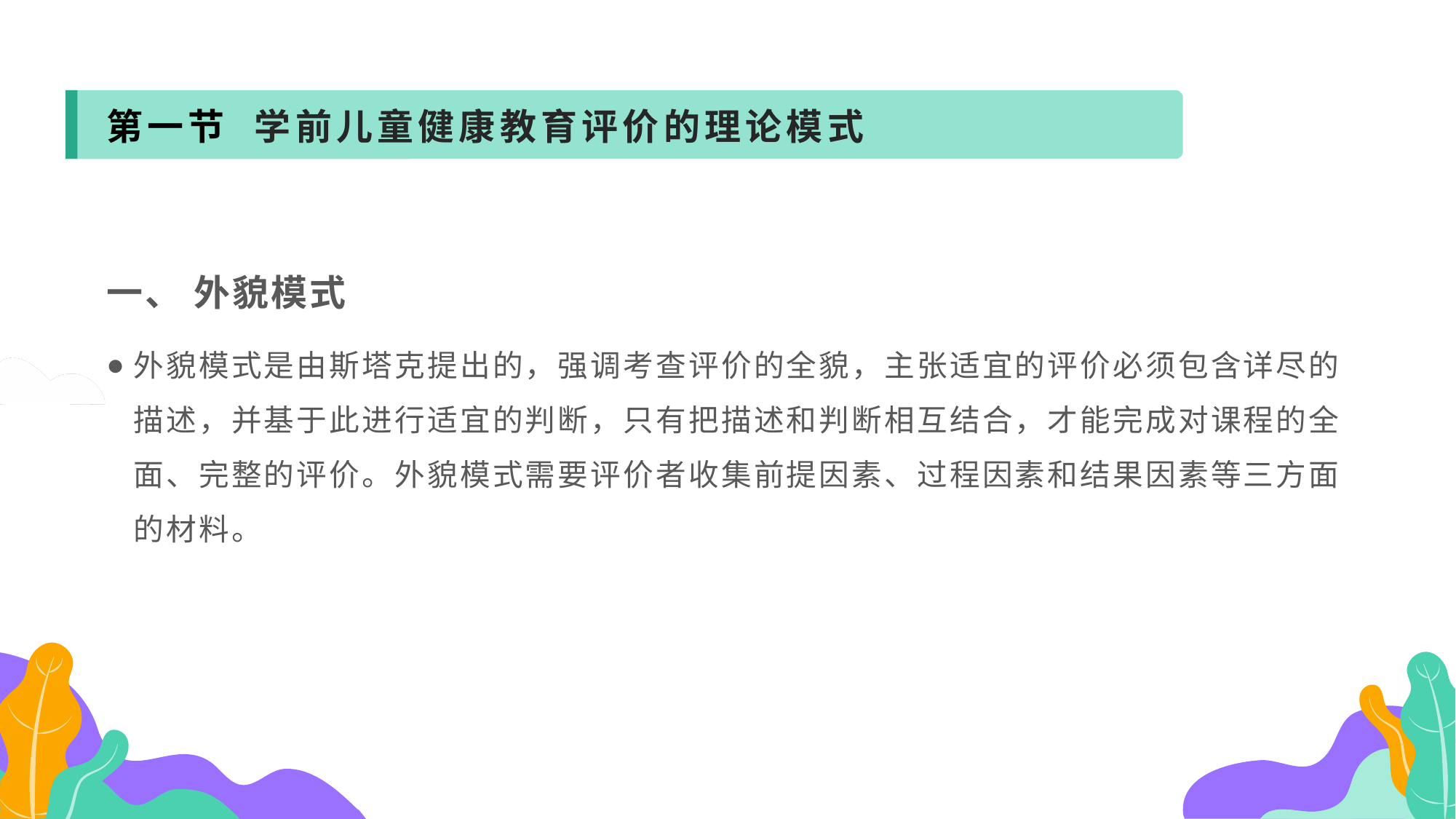

第一节  学前儿童健康教育评价的理论模式
一、 外貌模式
外貌模式是由斯塔克提出的，强调考查评价的全貌，主张适宜的评价必须包含详尽的描述，并基于此进行适宜的判断，只有把描述和判断相互结合，才能完成对课程的全面、完整的评价。外貌模式需要评价者收集前提因素、过程因素和结果因素等三方面的材料。